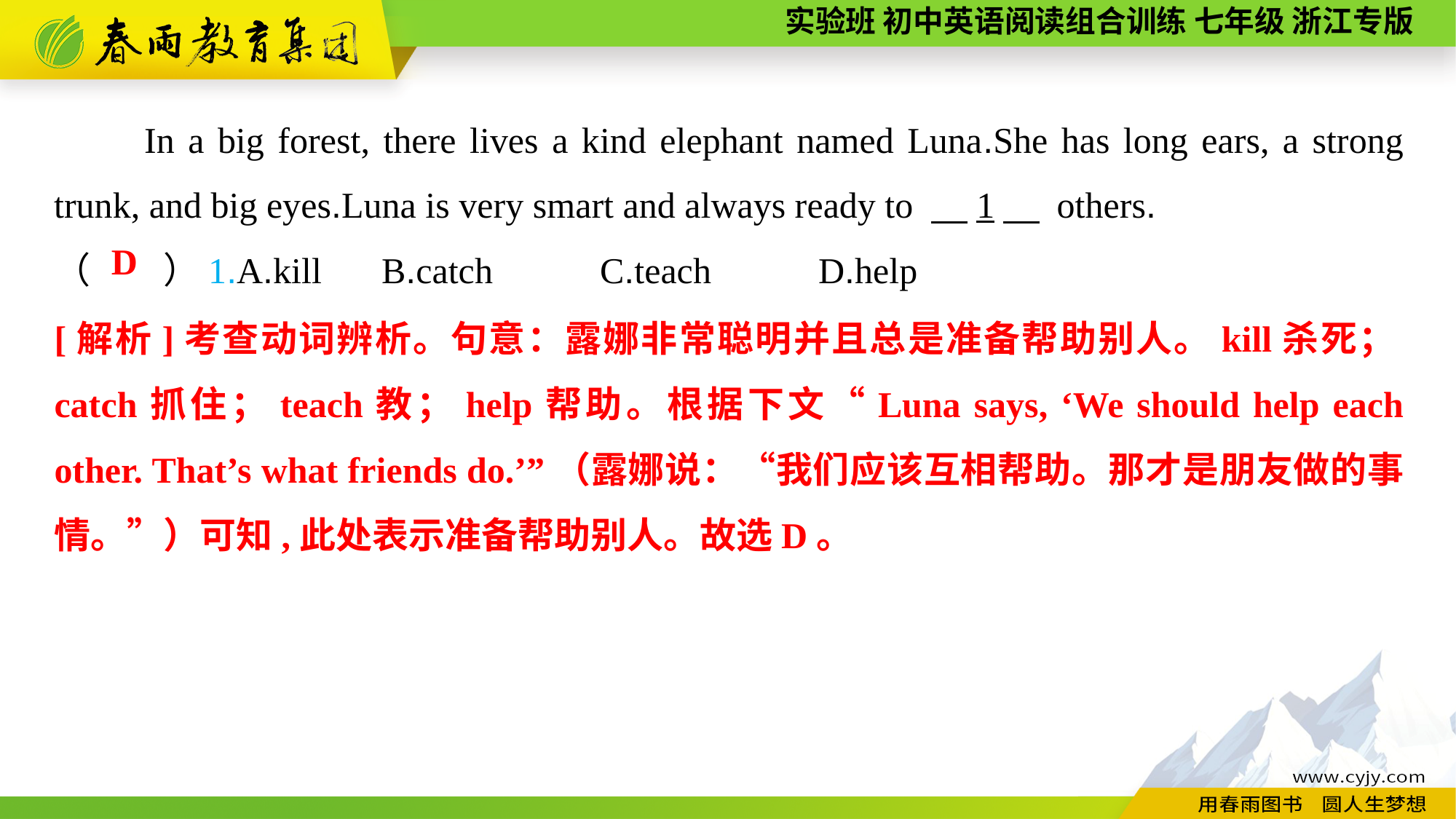

In a big forest, there lives a kind elephant named Luna.She has long ears, a strong trunk, and big eyes.Luna is very smart and always ready to 　1　 others.
（　　）1.A.kill	B.catch	C.teach	D.help
D
[解析]考查动词辨析。句意：露娜非常聪明并且总是准备帮助别人。kill杀死；catch抓住；teach教；help帮助。根据下文“Luna says, ‘We should help each other. That’s what friends do.’”（露娜说：“我们应该互相帮助。那才是朋友做的事情。”）可知,此处表示准备帮助别人。故选D。